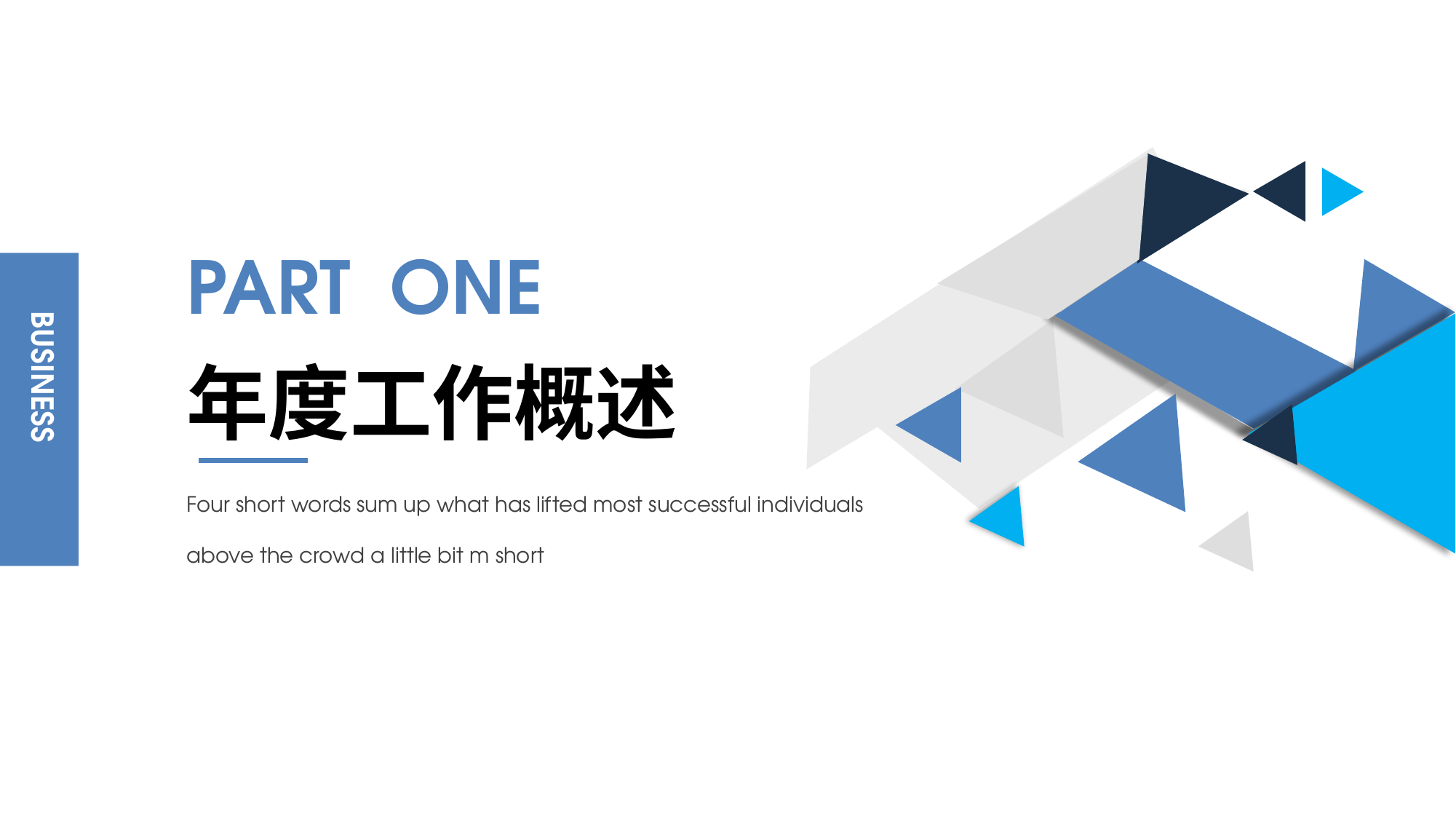

PART  ONE

BUSINESS

年度工作概述

Four short words sum up what has lifted most successful individuals above the crowd a little bit m short